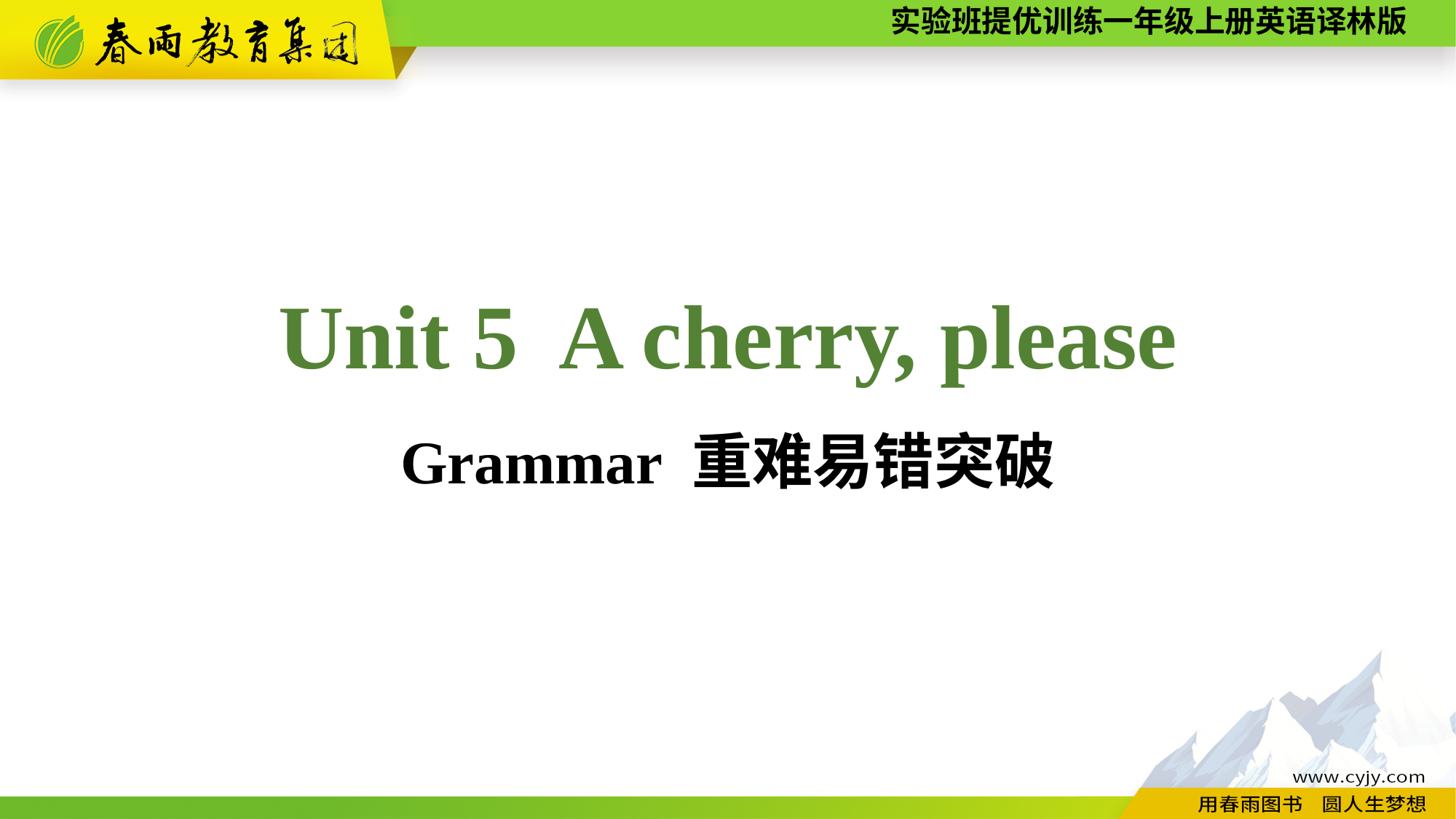

Unit 5  A cherry, please
Grammar 重难易错突破